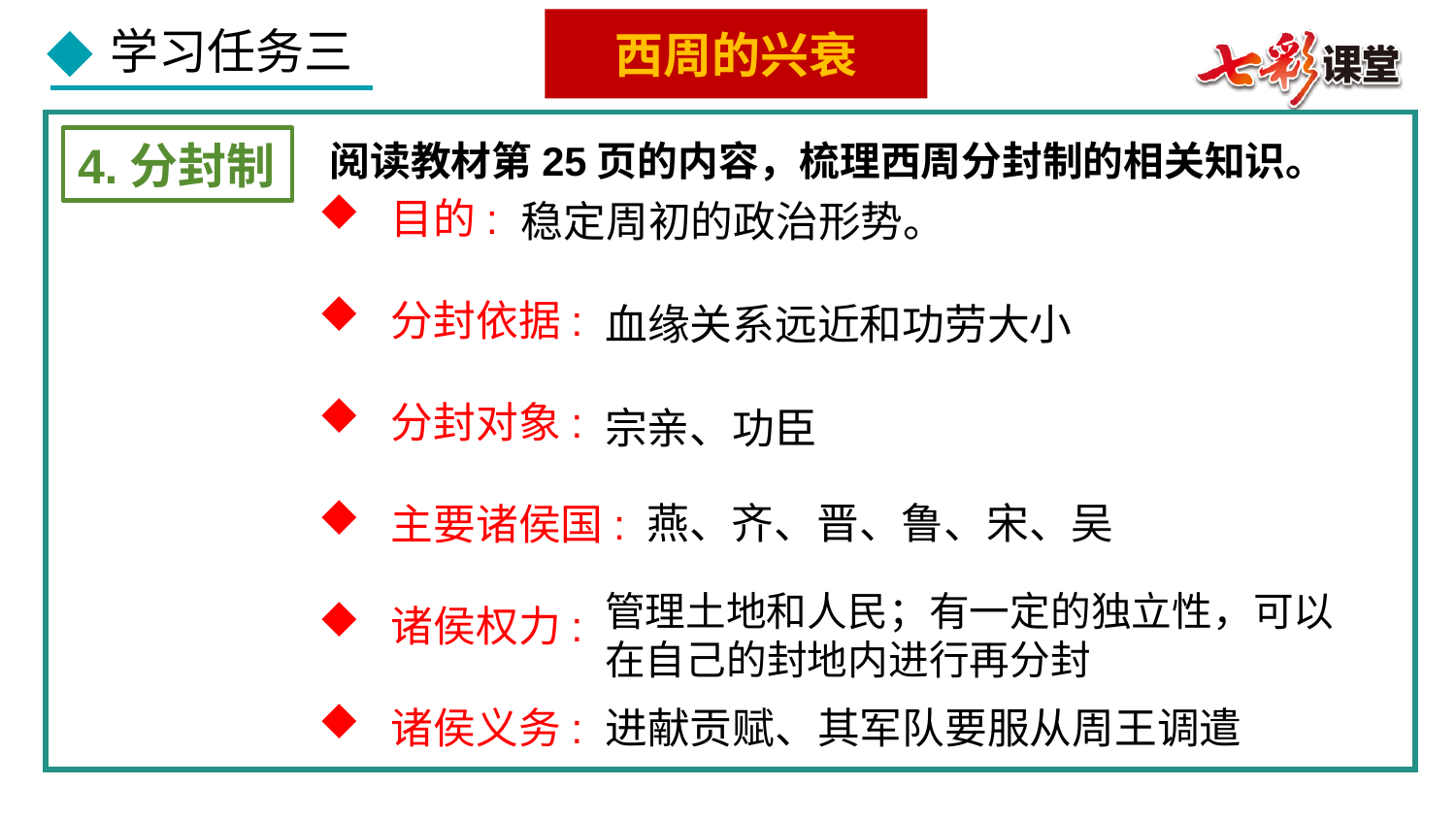

西周的兴衰
4.分封制
阅读教材第25页的内容，梳理西周分封制的相关知识。
目的:

分封依据:

分封对象:

主要诸侯国:

诸侯权力:

诸侯义务:

稳定周初的政治形势。
血缘关系远近和功劳大小
宗亲、功臣
燕、齐、晋、鲁、宋、吴
管理土地和人民；有一定的独立性，可以在自己的封地内进行再分封
进献贡赋、其军队要服从周王调遣